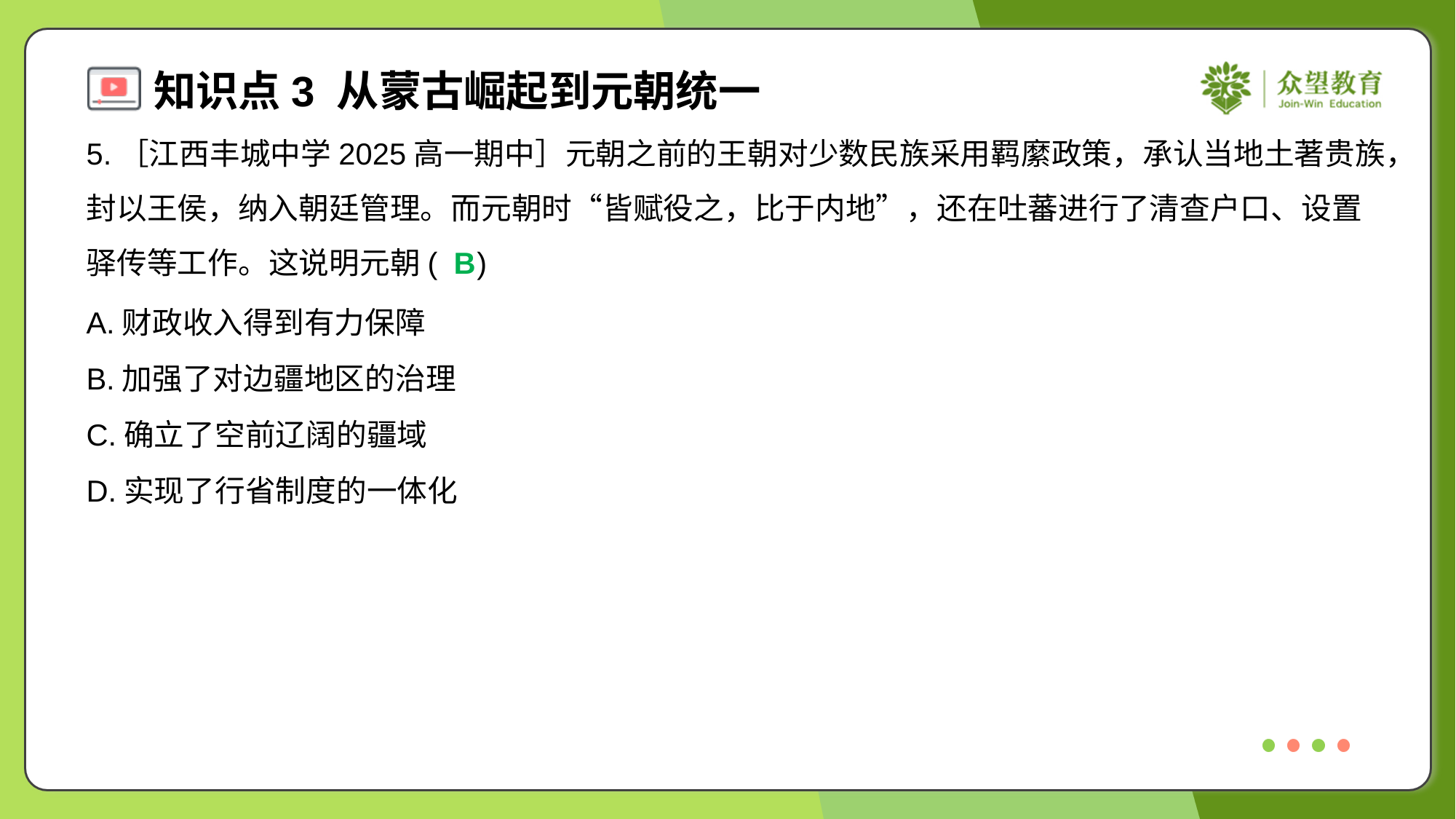

5.［江西丰城中学2025高一期中］元朝之前的王朝对少数民族采用羁縻政策，承认当地土著贵族，
封以王侯，纳入朝廷管理。而元朝时“皆赋役之，比于内地”，还在吐蕃进行了清查户口、设置
驿传等工作。这说明元朝(     )
B
A.财政收入得到有力保障
B.加强了对边疆地区的治理
C.确立了空前辽阔的疆域
D.实现了行省制度的一体化